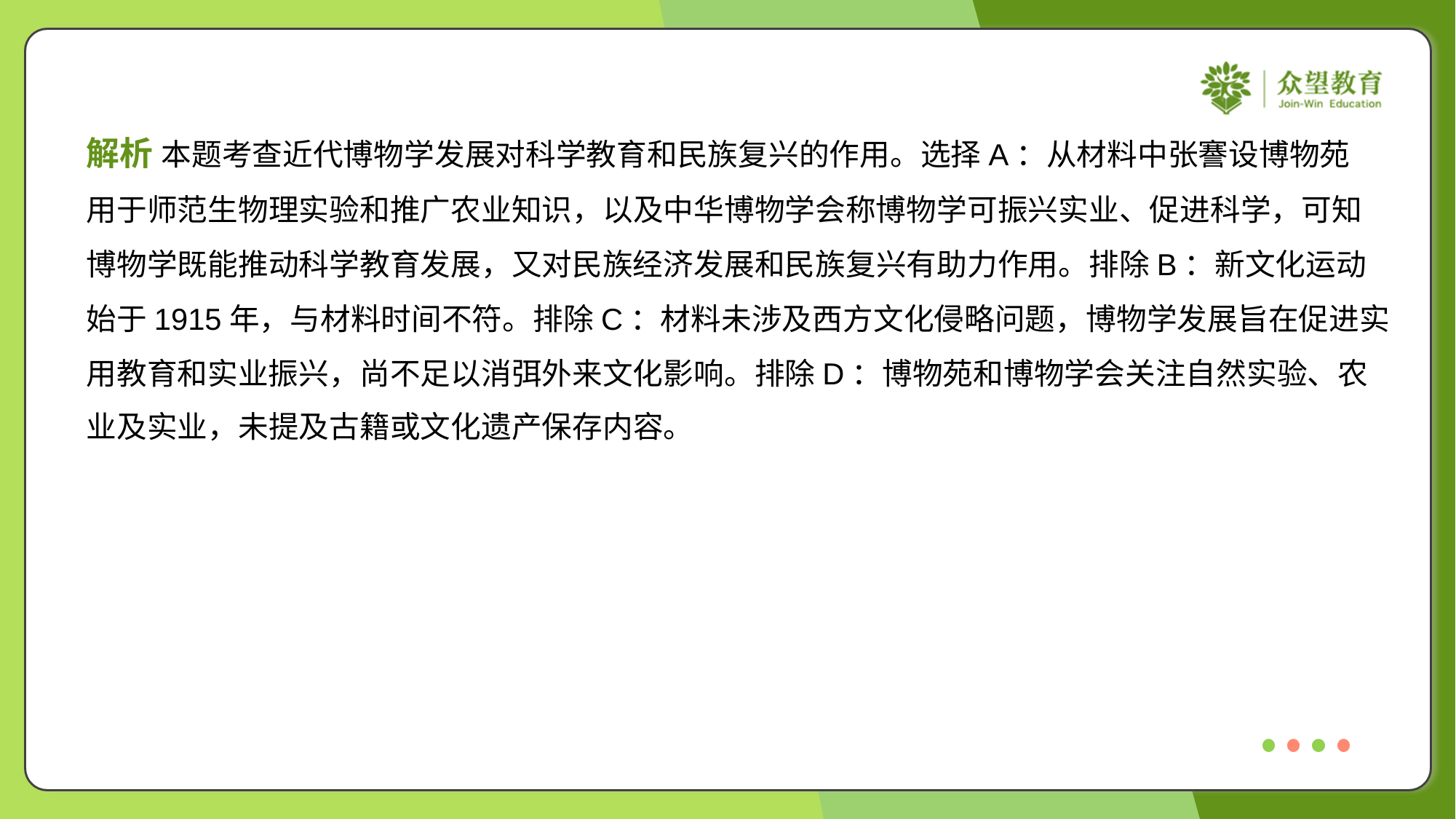

解析 本题考查近代博物学发展对科学教育和民族复兴的作用。选择A：从材料中张謇设博物苑
用于师范生物理实验和推广农业知识，以及中华博物学会称博物学可振兴实业、促进科学，可知
博物学既能推动科学教育发展，又对民族经济发展和民族复兴有助力作用。排除B：新文化运动
始于1915年，与材料时间不符。排除C：材料未涉及西方文化侵略问题，博物学发展旨在促进实
用教育和实业振兴，尚不足以消弭外来文化影响。排除D：博物苑和博物学会关注自然实验、农
业及实业，未提及古籍或文化遗产保存内容。